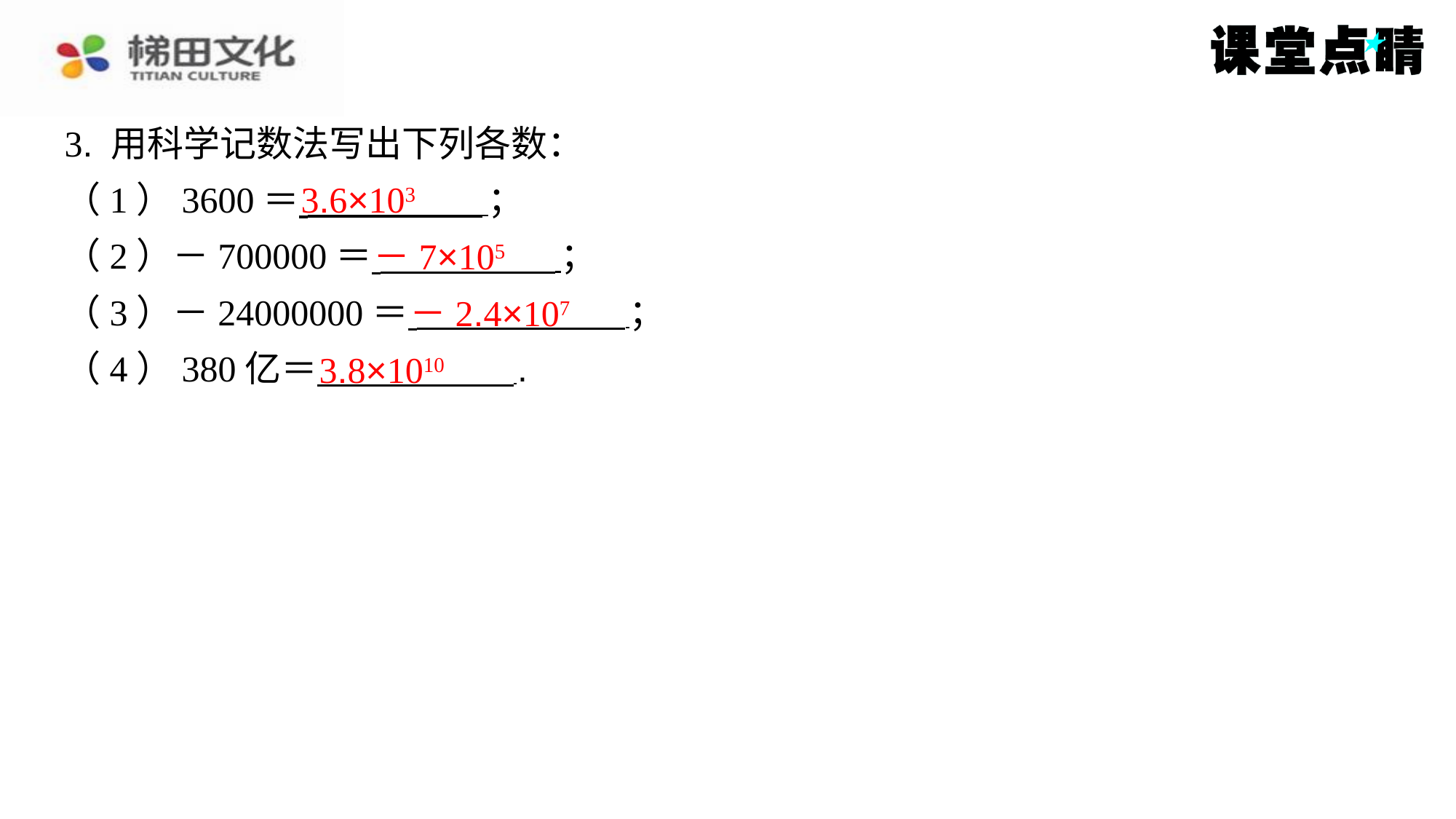

3. 用科学记数法写出下列各数：
（1）3600＝                            ⁠；
（2）－700000＝                            ⁠；
（3）－24000000＝                                 ⁠；
（4）380亿＝                              ⁠.
3.6×103
－7×105
－2.4×107
3.8×1010